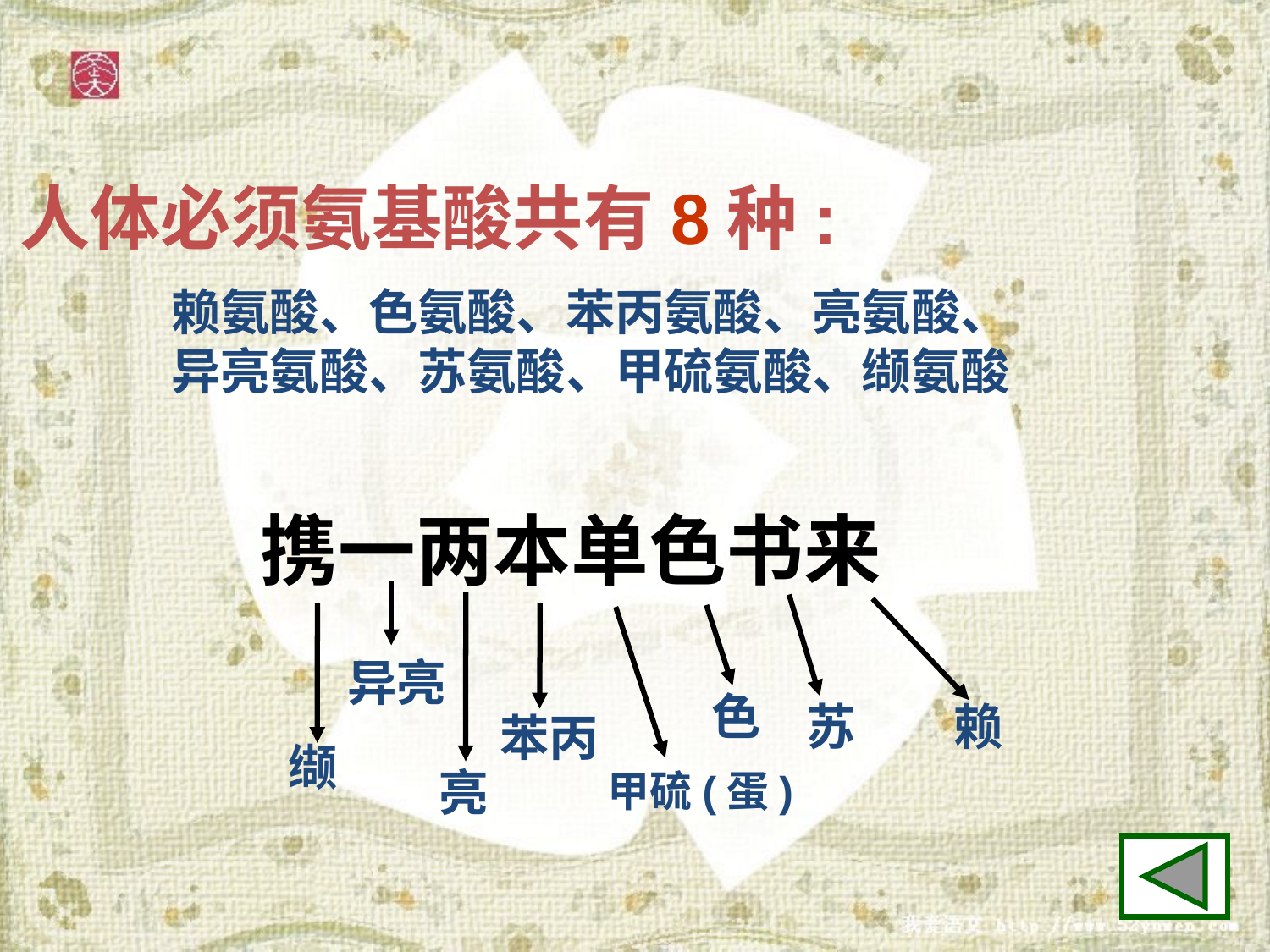

人体必须氨基酸共有8种:
赖氨酸、色氨酸、苯丙氨酸、亮氨酸、
异亮氨酸、苏氨酸、甲硫氨酸、缬氨酸

携一两本单色书来

异亮

色

苏
赖
苯丙
缬
亮
甲硫(蛋)